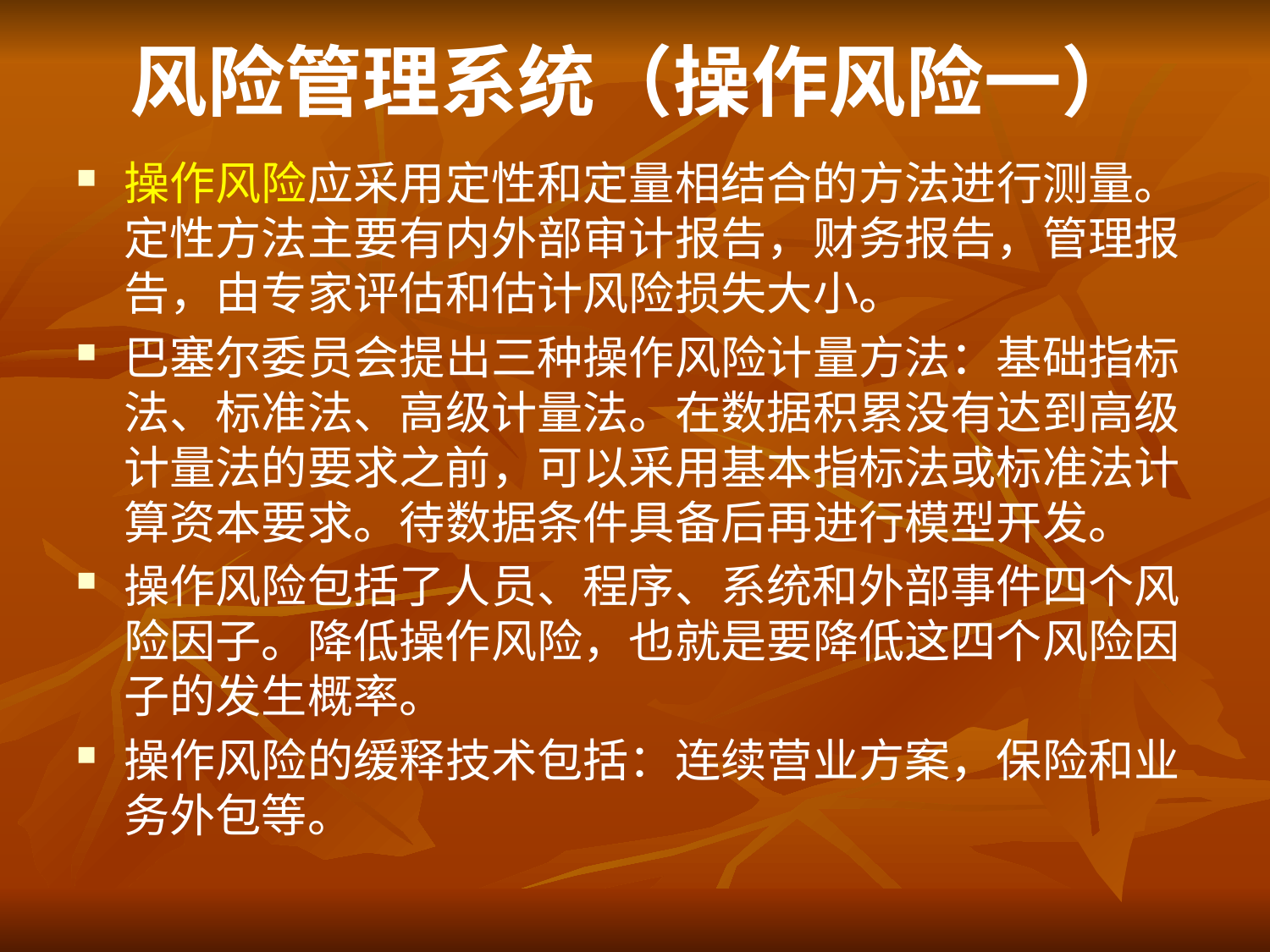

# 风险管理系统（操作风险一）
操作风险应采用定性和定量相结合的方法进行测量。定性方法主要有内外部审计报告，财务报告，管理报告，由专家评估和估计风险损失大小。
巴塞尔委员会提出三种操作风险计量方法：基础指标法、标准法、高级计量法。在数据积累没有达到高级计量法的要求之前，可以采用基本指标法或标准法计算资本要求。待数据条件具备后再进行模型开发。
操作风险包括了人员、程序、系统和外部事件四个风险因子。降低操作风险，也就是要降低这四个风险因子的发生概率。
操作风险的缓释技术包括：连续营业方案，保险和业务外包等。